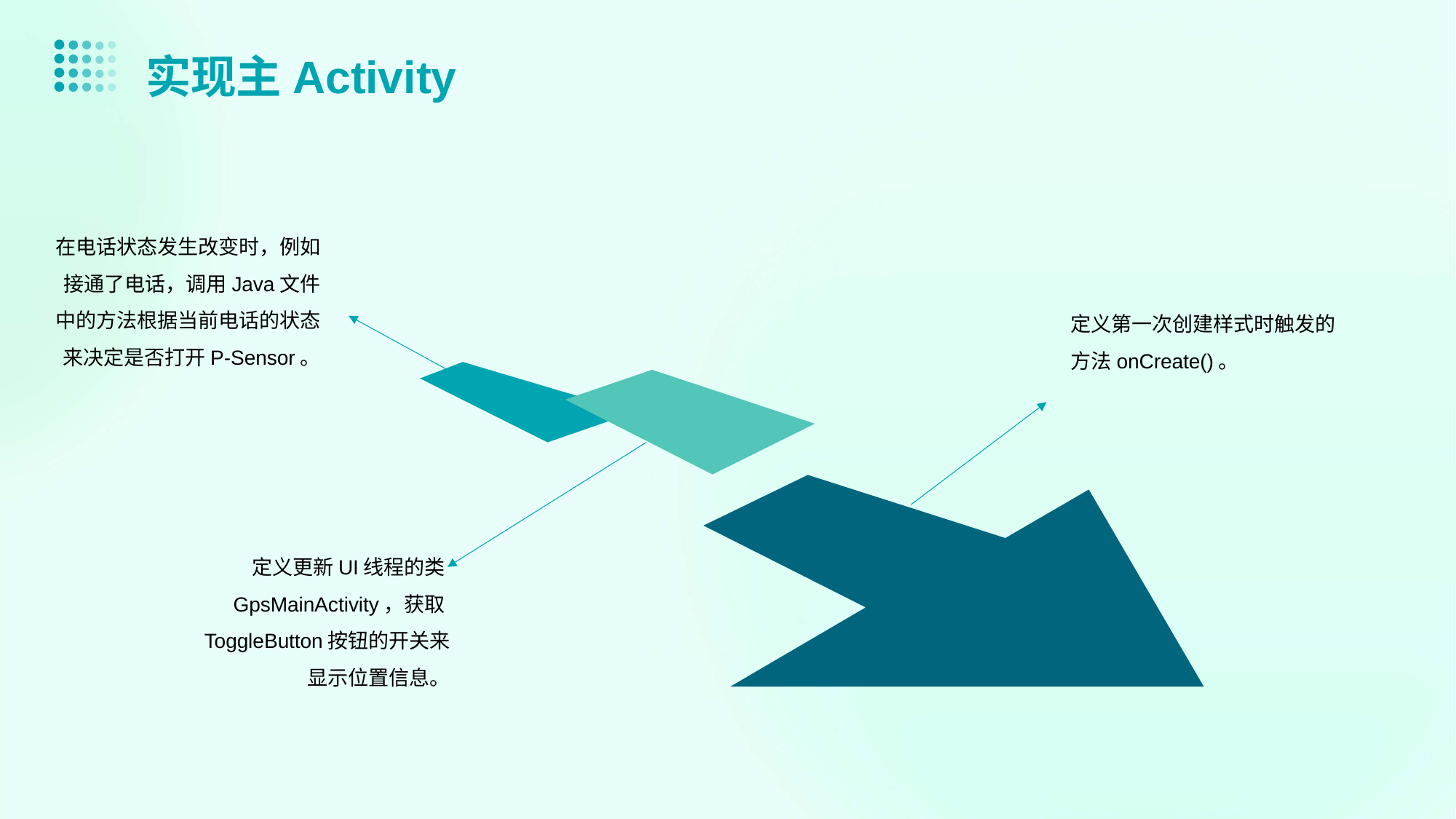

实现主Activity

在电话状态发生改变时，例如接通了电话，调用Java文件中的方法根据当前电话的状态来决定是否打开P-Sensor。
定义第一次创建样式时触发的方法onCreate()。

定义更新UI线程的类GpsMainActivity，获取ToggleButton按钮的开关来显示位置信息。